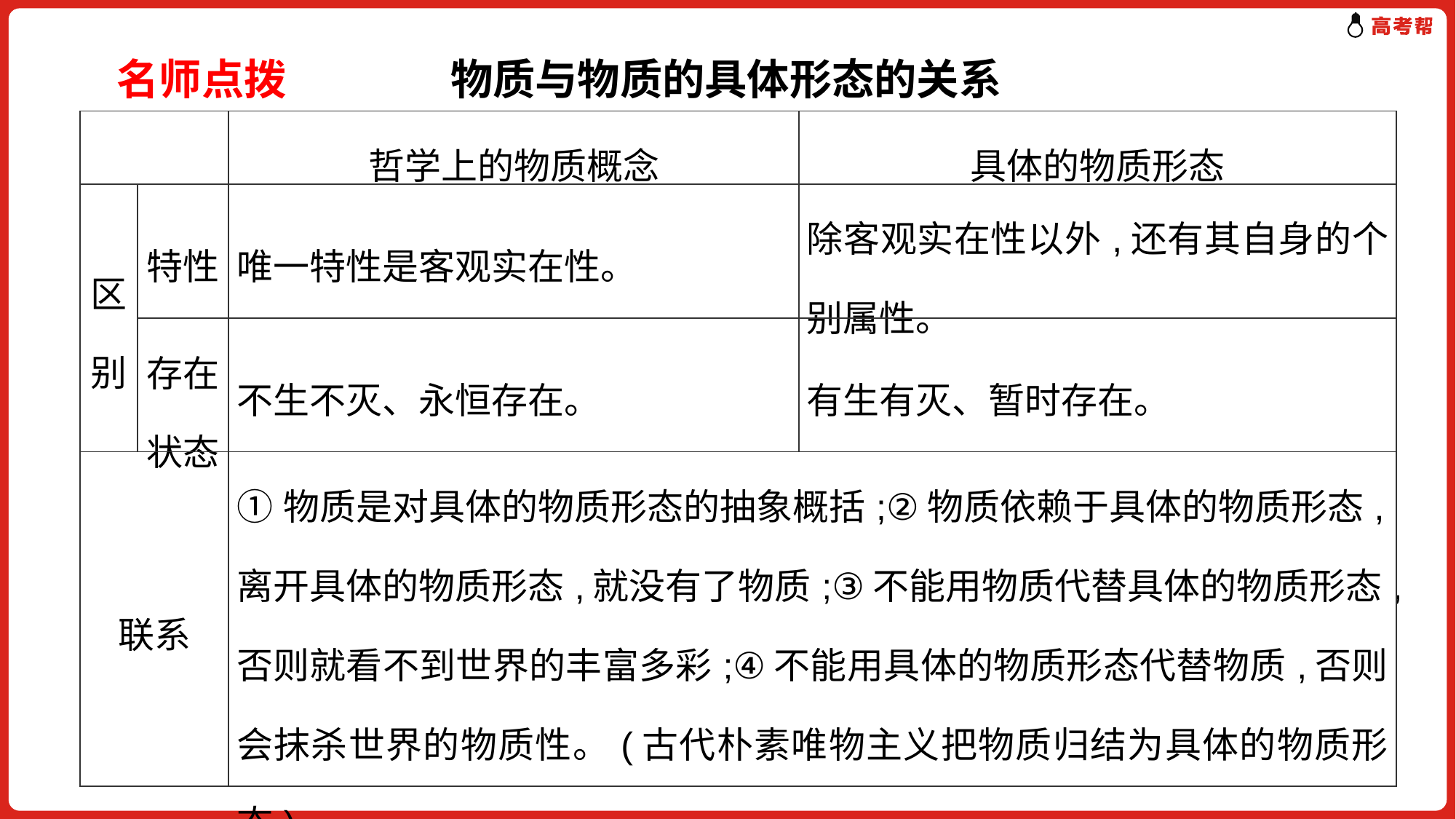

名师点拨                 物质与物质的具体形态的关系
|  |  | 哲学上的物质概念 | 具体的物质形态 |
| --- | --- | --- | --- |
| 区别 | 特性 | 唯一特性是客观实在性。 | 除客观实在性以外,还有其自身的个别属性。 |
|  | 存在状态 | 不生不灭、永恒存在。 | 有生有灭、暂时存在。 |
| 联系 |  | ①物质是对具体的物质形态的抽象概括;②物质依赖于具体的物质形态,离开具体的物质形态,就没有了物质;③不能用物质代替具体的物质形态,否则就看不到世界的丰富多彩;④不能用具体的物质形态代替物质,否则会抹杀世界的物质性。(古代朴素唯物主义把物质归结为具体的物质形态) |  |